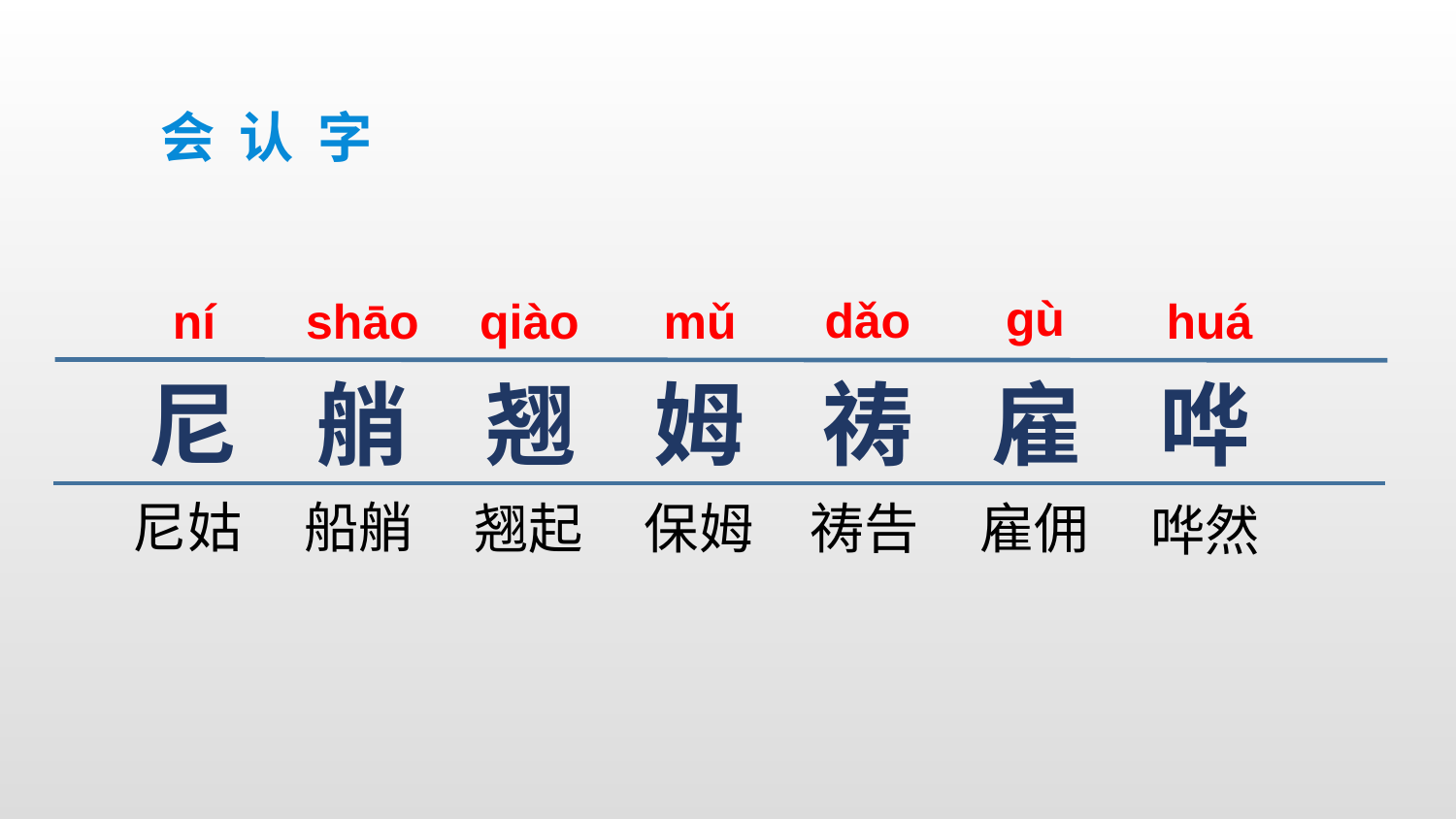

会认字
gù
dǎo
ní
shāo
huá
qiào
mǔ
尼
艄
翘
姆
祷
雇
哗
尼姑
船艄
翘起
保姆
祷告
雇佣
哗然